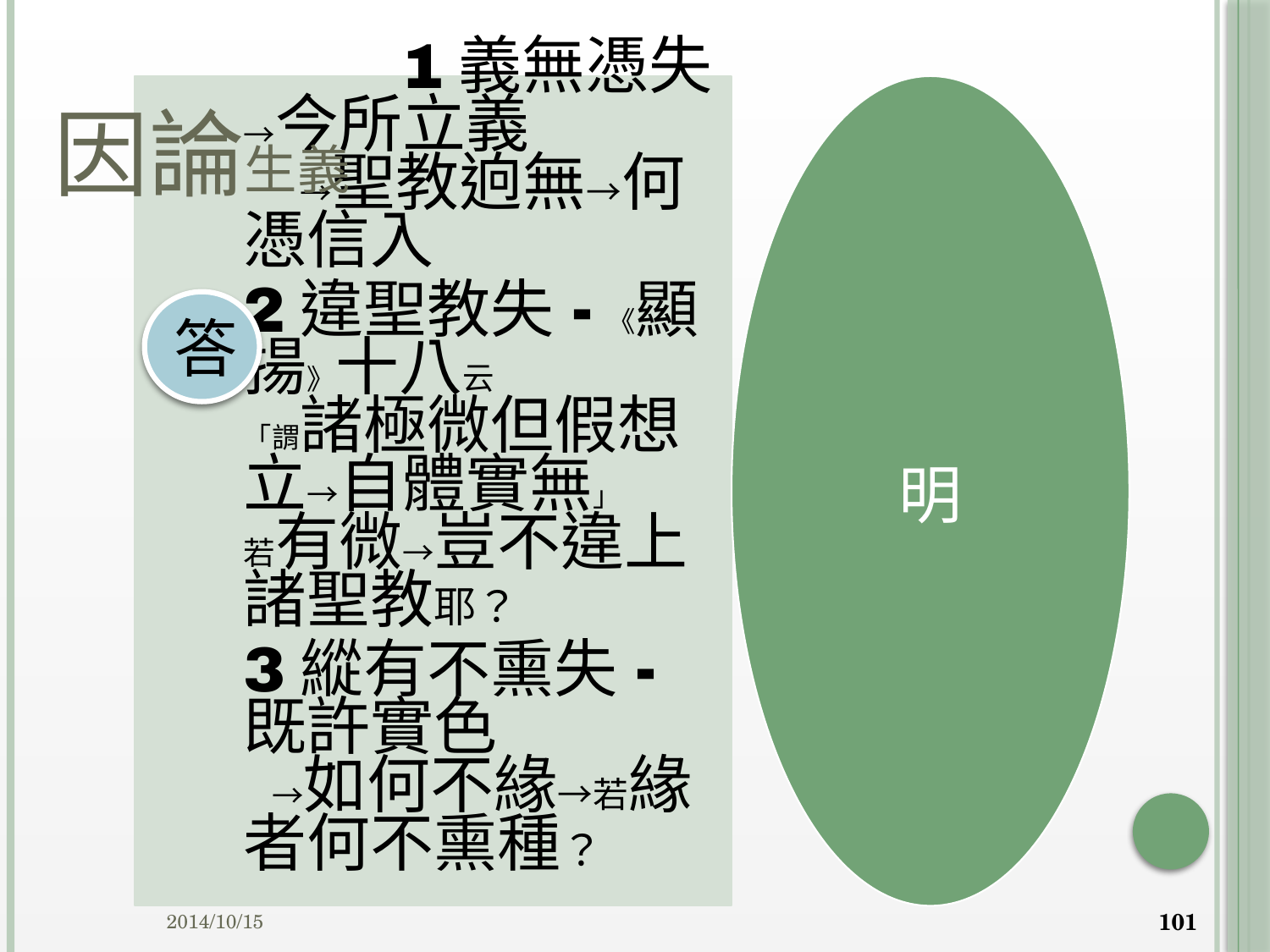

# 因論生義
明
3縱有不熏失-既許實色                  →如何不緣→若緣者何不熏種？
答
2014/10/15
101